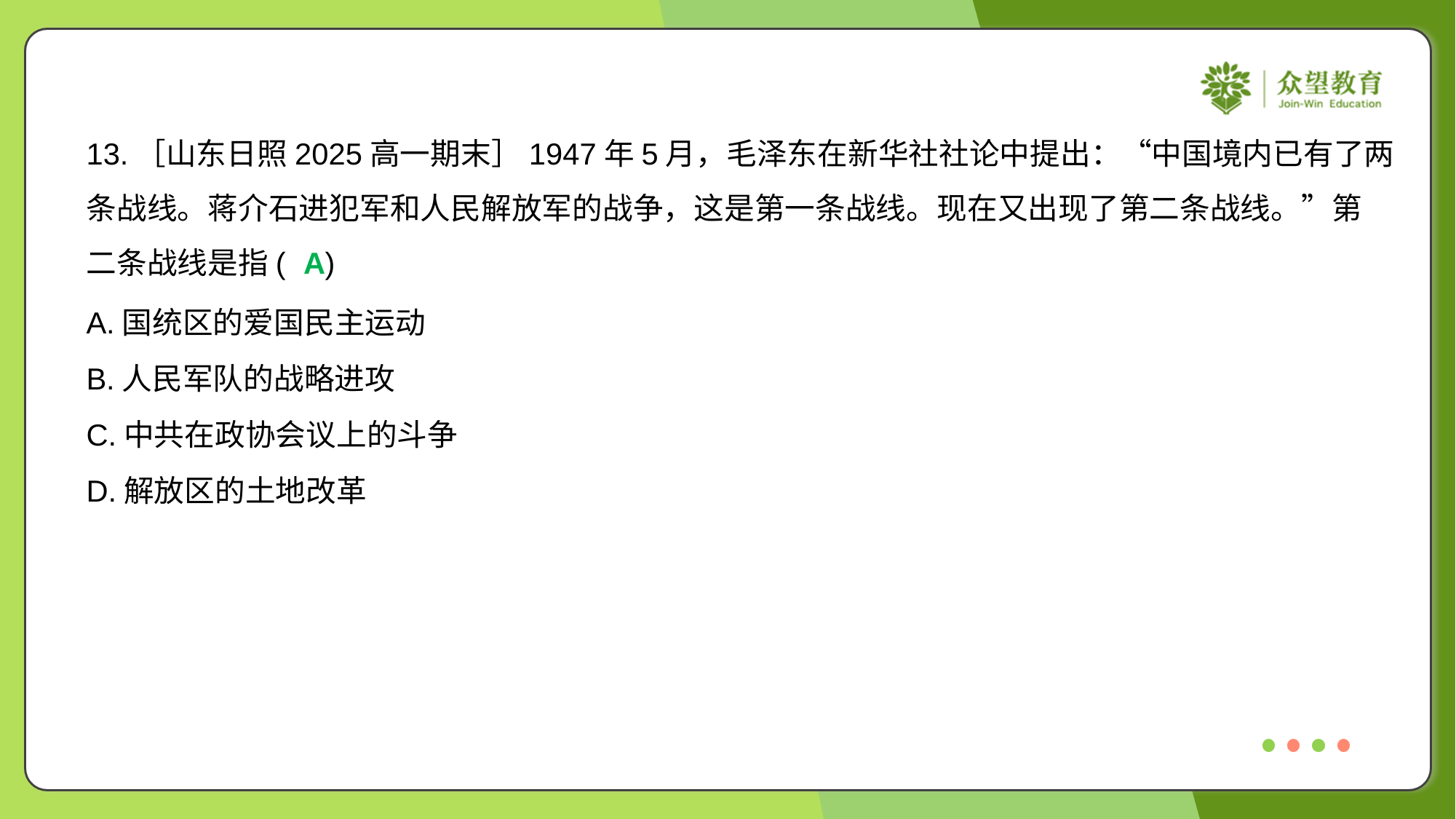

13.［山东日照2025高一期末］1947年5月，毛泽东在新华社社论中提出：“中国境内已有了两
条战线。蒋介石进犯军和人民解放军的战争，这是第一条战线。现在又出现了第二条战线。”第
二条战线是指(     )
A
A.国统区的爱国民主运动
B.人民军队的战略进攻
C.中共在政协会议上的斗争
D.解放区的土地改革